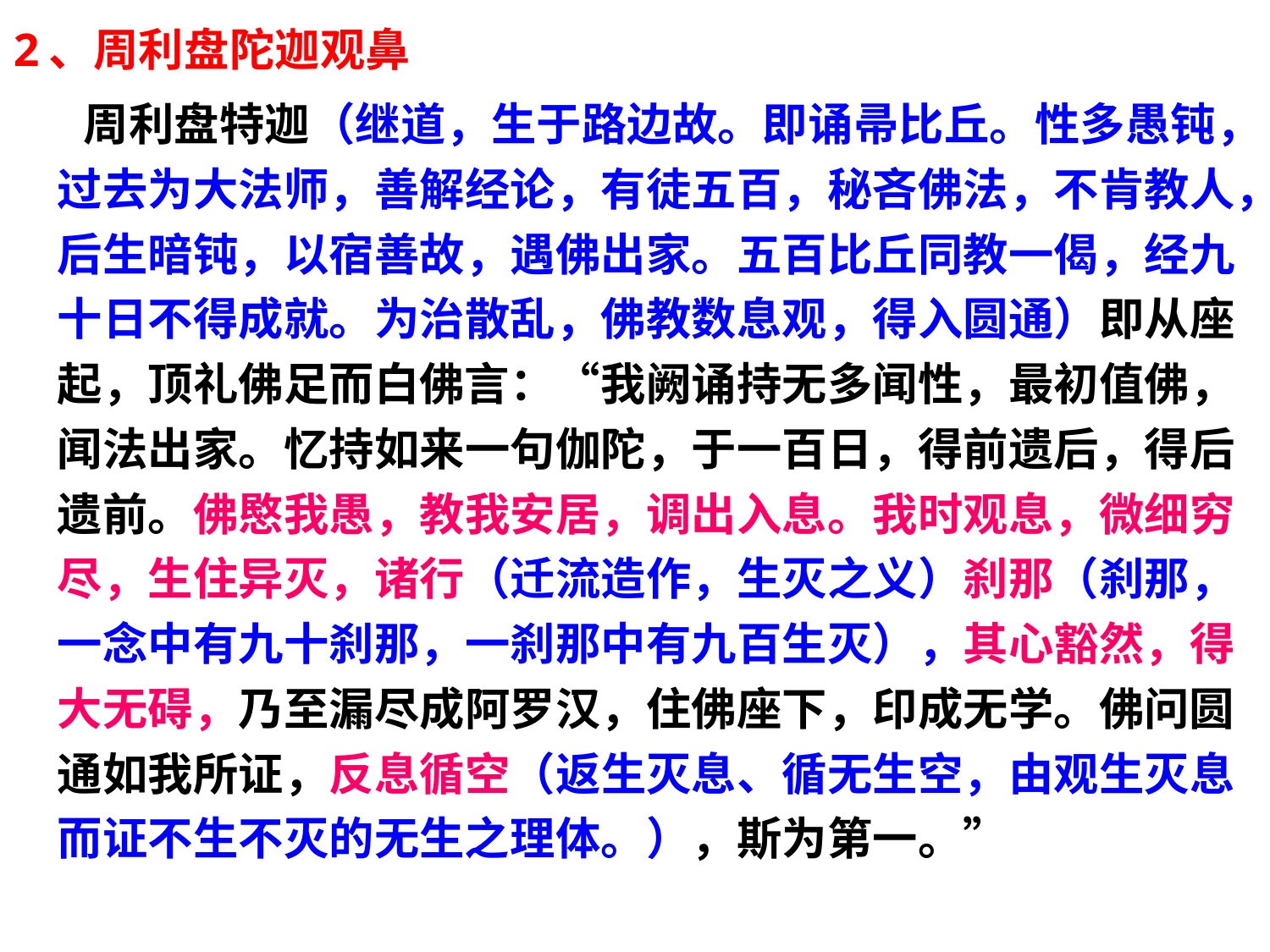

2、周利盘陀迦观鼻
      周利盘特迦（继道，生于路边故。即诵帚比丘。性多愚钝，过去为大法师，善解经论，有徒五百，秘吝佛法，不肯教人，后生暗钝，以宿善故，遇佛出家。五百比丘同教一偈，经九十日不得成就。为治散乱，佛教数息观，得入圆通）即从座起，顶礼佛足而白佛言：“我阙诵持无多闻性，最初值佛，闻法出家。忆持如来一句伽陀，于一百日，得前遗后，得后遗前。佛愍我愚，教我安居，调出入息。我时观息，微细穷尽，生住异灭，诸行（迁流造作，生灭之义）刹那（刹那，一念中有九十刹那，一刹那中有九百生灭），其心豁然，得大无碍，乃至漏尽成阿罗汉，住佛座下，印成无学。佛问圆通如我所证，反息循空（返生灭息、循无生空，由观生灭息而证不生不灭的无生之理体。），斯为第一。”